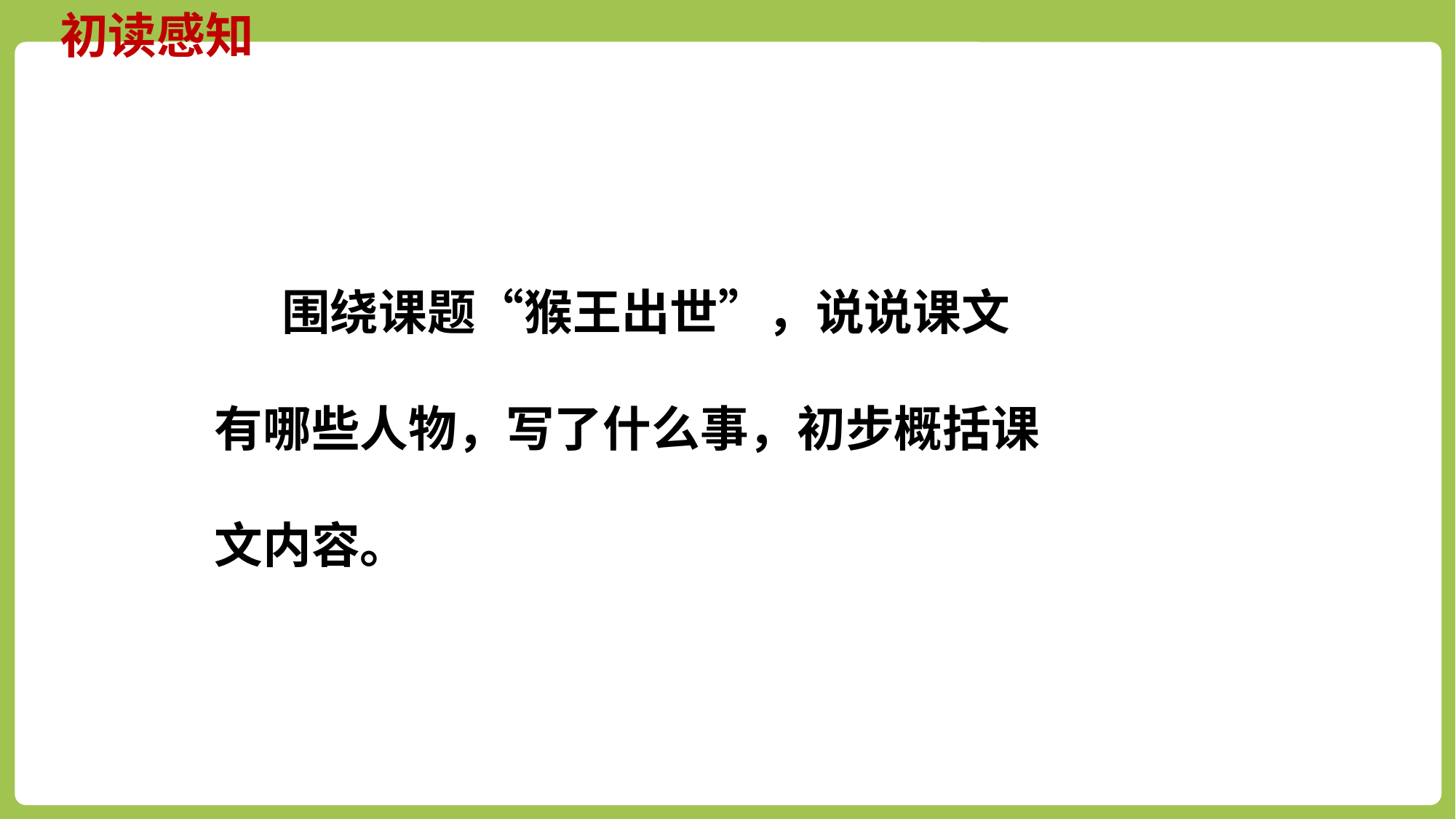

初读感知
     围绕课题“猴王出世”，说说课文有哪些人物，写了什么事，初步概括课文内容。